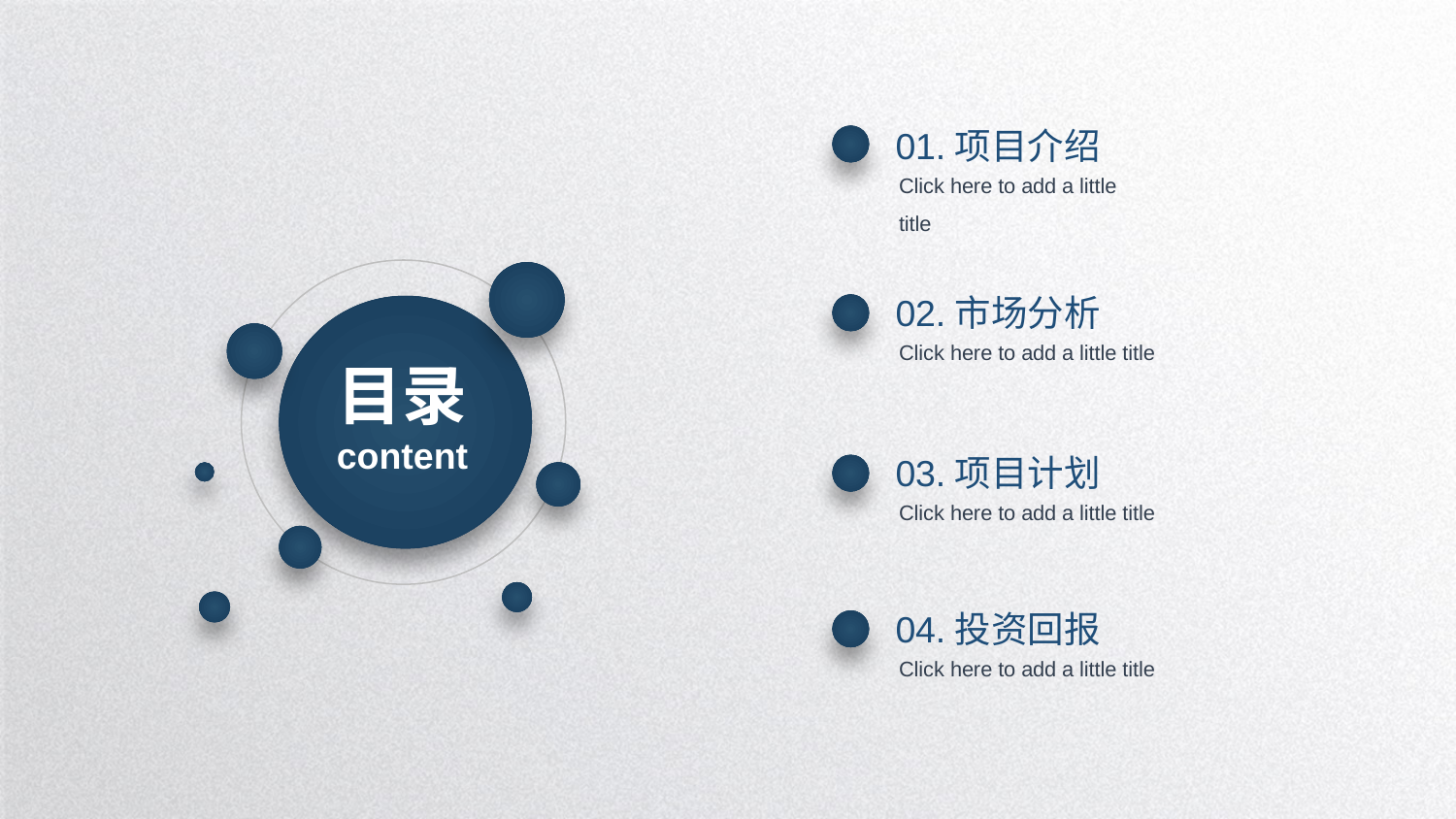

01.项目介绍

Click here to add a little title

02.市场分析

目录
content
Click here to add a little title

03.项目计划

Click here to add a little title

04.投资回报

Click here to add a little title